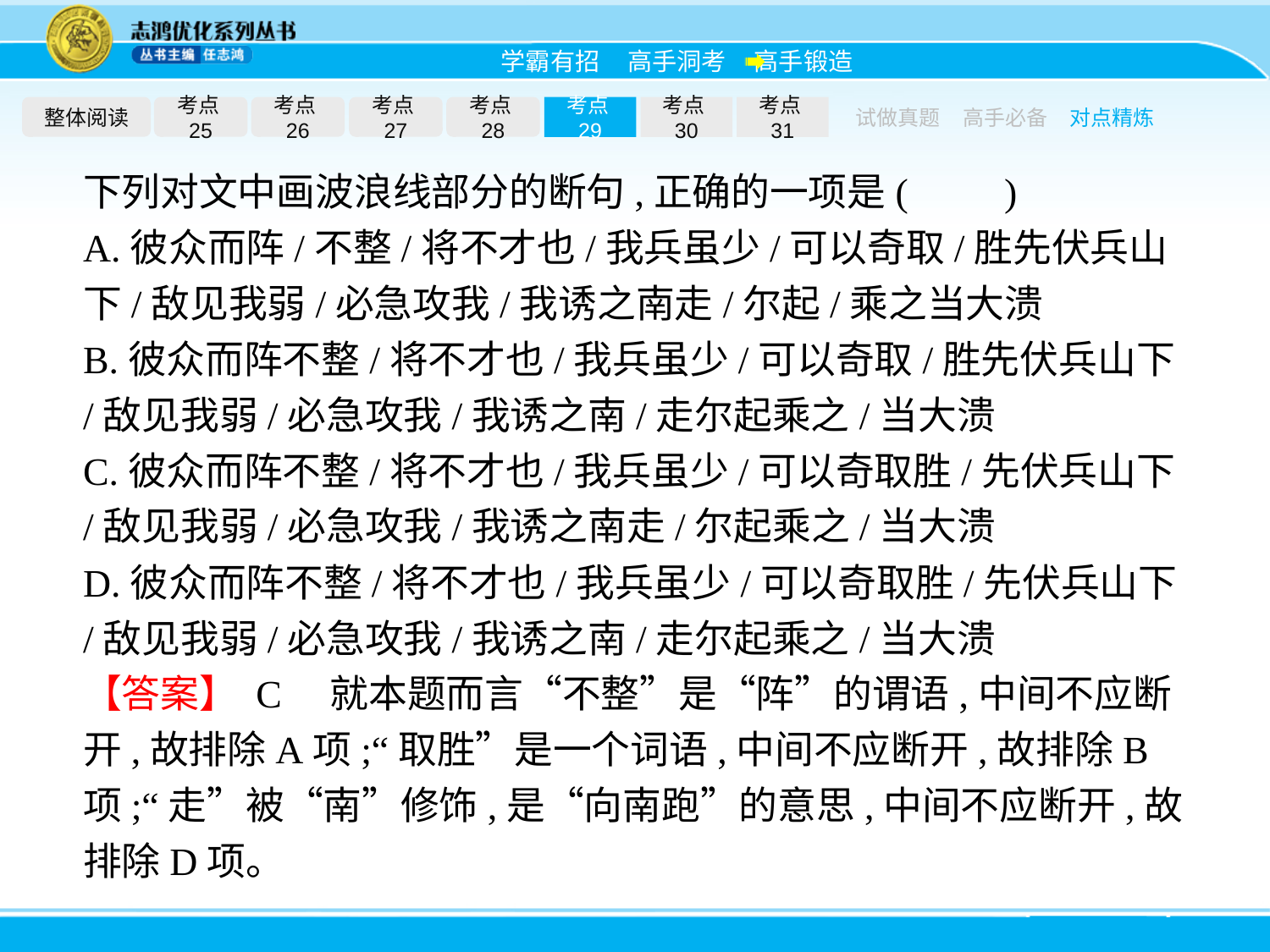

整体阅读
考点25
考点26
考点27
考点28
考点29
考点30
考点31
试做真题
高手必备
对点精炼
下列对文中画波浪线部分的断句,正确的一项是(　　)
A.彼众而阵/不整/将不才也/我兵虽少/可以奇取/胜先伏兵山下/敌见我弱/必急攻我/我诱之南走/尔起/乘之当大溃
B.彼众而阵不整/将不才也/我兵虽少/可以奇取/胜先伏兵山下/敌见我弱/必急攻我/我诱之南/走尔起乘之/当大溃
C.彼众而阵不整/将不才也/我兵虽少/可以奇取胜/先伏兵山下/敌见我弱/必急攻我/我诱之南走/尔起乘之/当大溃
D.彼众而阵不整/将不才也/我兵虽少/可以奇取胜/先伏兵山下/敌见我弱/必急攻我/我诱之南/走尔起乘之/当大溃
【答案】 C　就本题而言“不整”是“阵”的谓语,中间不应断开,故排除A项;“取胜”是一个词语,中间不应断开,故排除B项;“走”被“南”修饰,是“向南跑”的意思,中间不应断开,故排除D项。